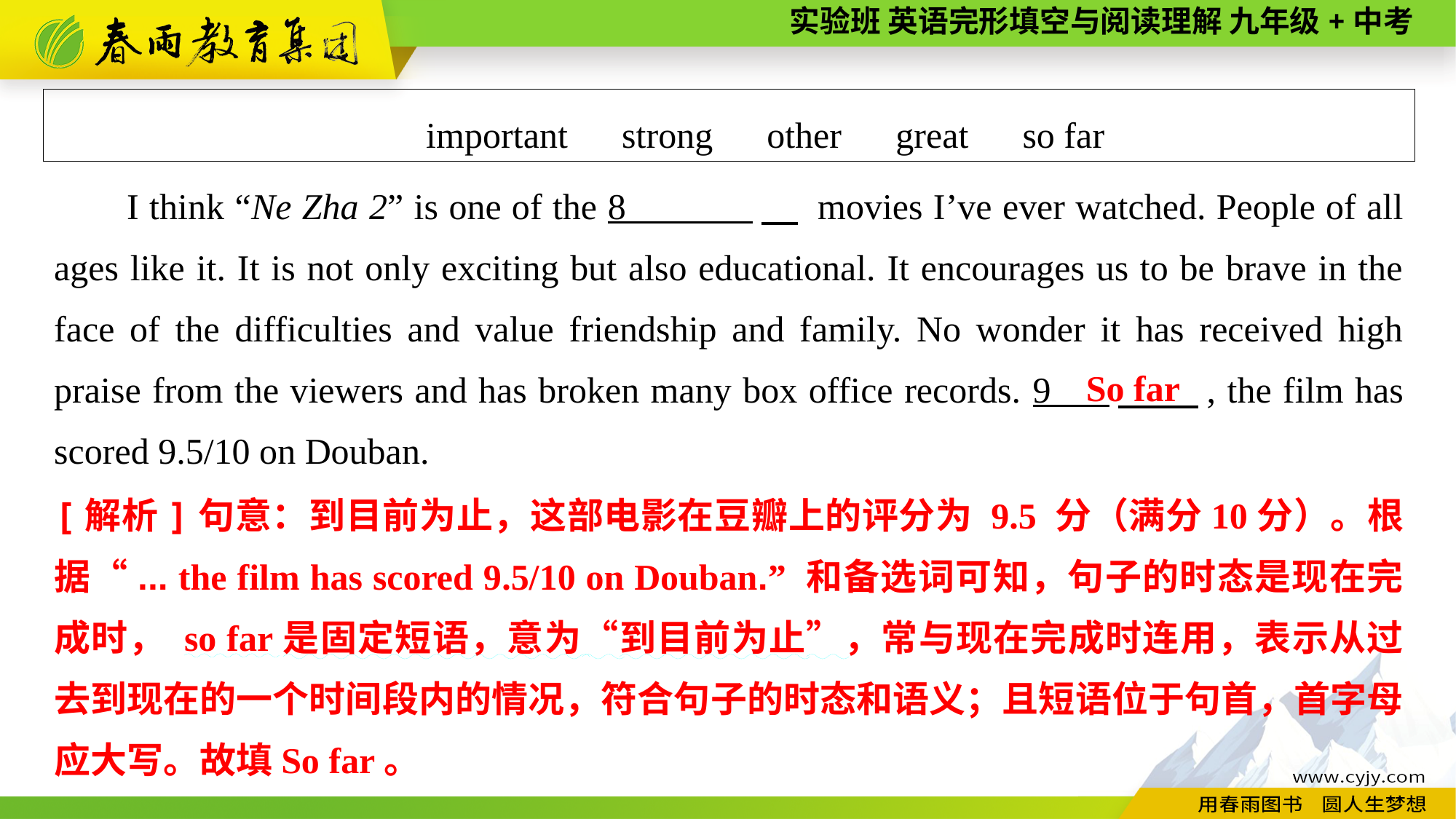

important　strong　other　great　so far
I think “Ne Zha 2” is one of the 8            　 movies I’ve ever watched. People of all ages like it. It is not only exciting but also educational. It encourages us to be brave in the face of the difficulties and value friendship and family. No wonder it has received high praise from the viewers and has broken many box office records. 9     　    , the film has scored 9.5/10 on Douban.
So far
[解析]句意：到目前为止，这部电影在豆瓣上的评分为 9.5 分（满分10分）。根据“... the film has scored 9.5/10 on Douban.” 和备选词可知，句子的时态是现在完成时， so far是固定短语，意为“到目前为止”，常与现在完成时连用，表示从过去到现在的一个时间段内的情况，符合句子的时态和语义；且短语位于句首，首字母应大写。故填So far。